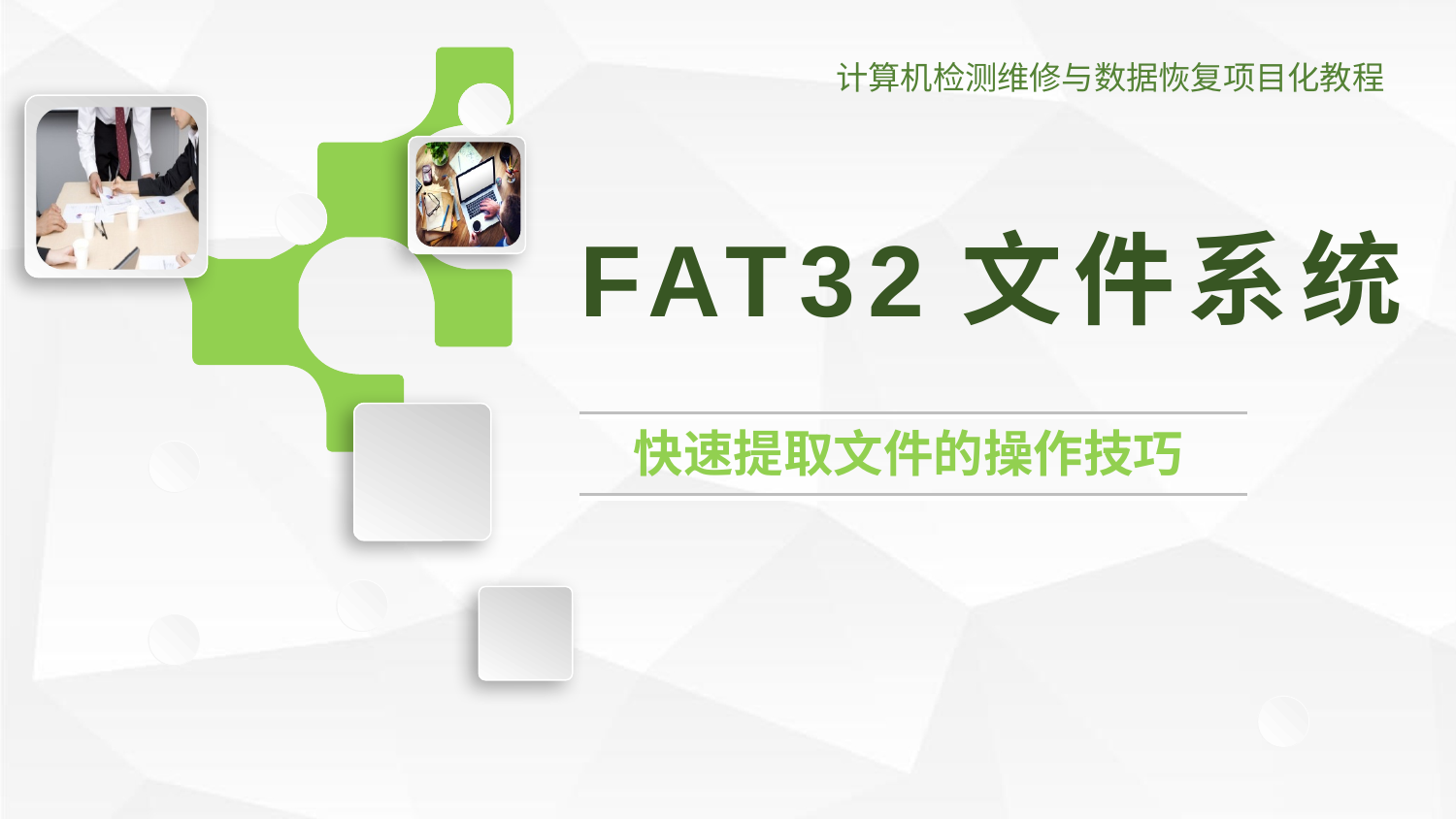

计算机检测维修与数据恢复项目化教程

FAT32文件系统

快速提取文件的操作技巧